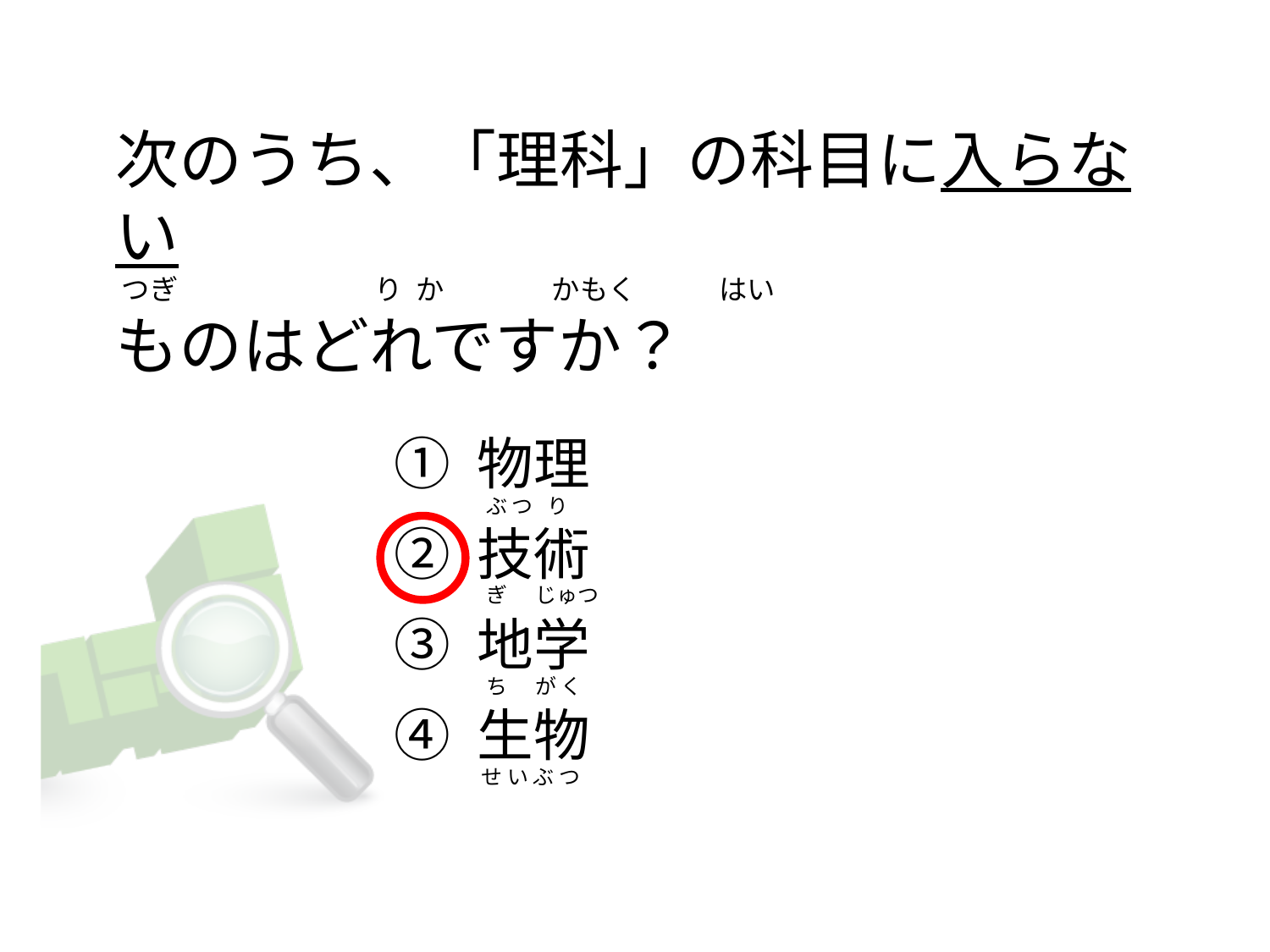

# 次のうち、「理科」の科目に入らない  つぎ                               り  か                 かもく             はい ものはどれですか？
① 物理
② 技術
③ 地学
④ 生物
  ぶ つ   り

  ぎ      じゅつ
  ち      が く
 せ い ぶ つ